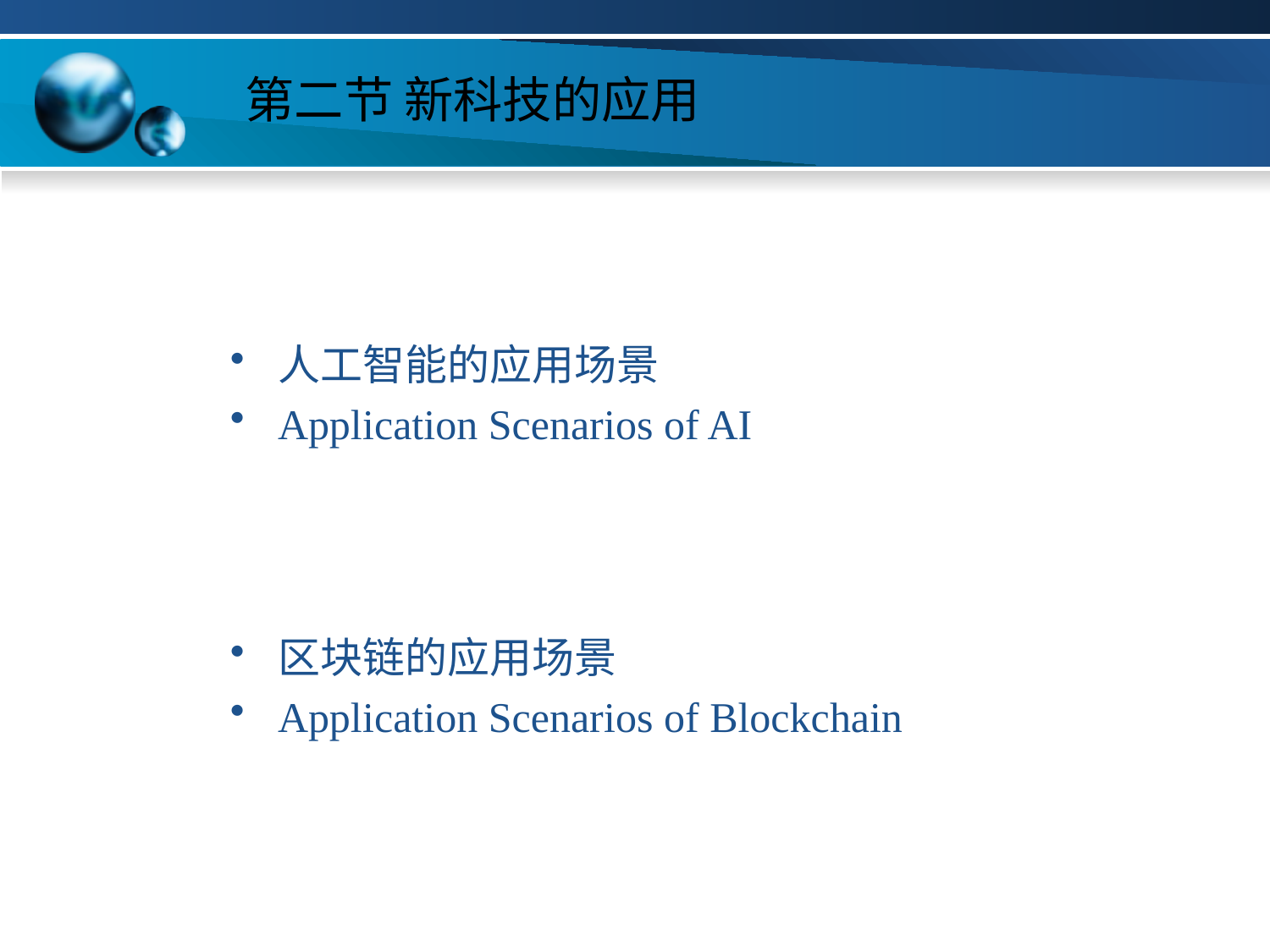

# 第二节 新科技的应用
人工智能的应用场景
Application Scenarios of AI
区块链的应用场景
Application Scenarios of Blockchain